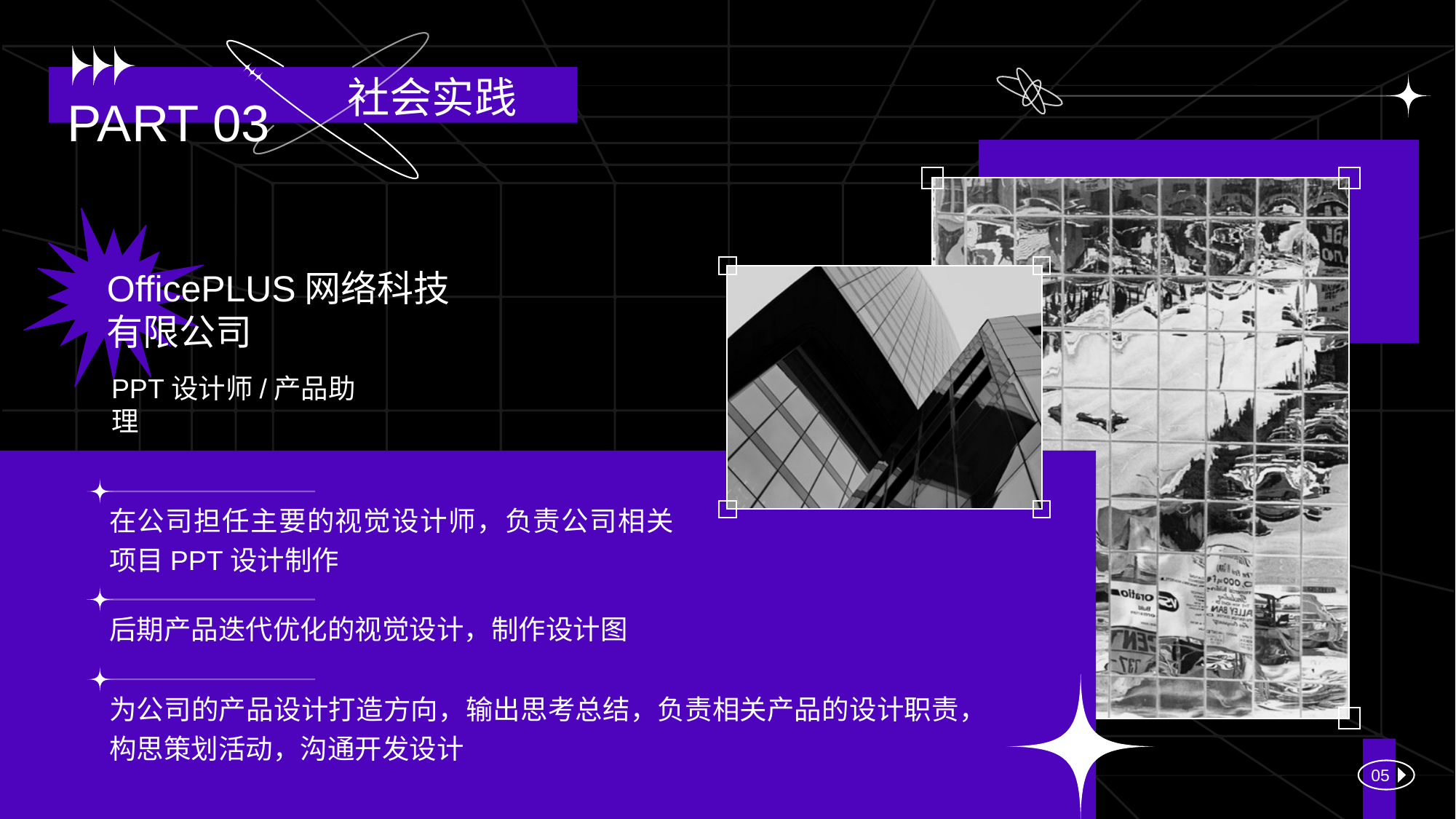

社会实践
PART 03

OfficePLUS网络科技
有限公司
PPT设计师/产品助理

在公司担任主要的视觉设计师，负责公司相关项目PPT设计制作

后期产品迭代优化的视觉设计，制作设计图

为公司的产品设计打造方向，输出思考总结，负责相关产品的设计职责，构思策划活动，沟通开发设计
05